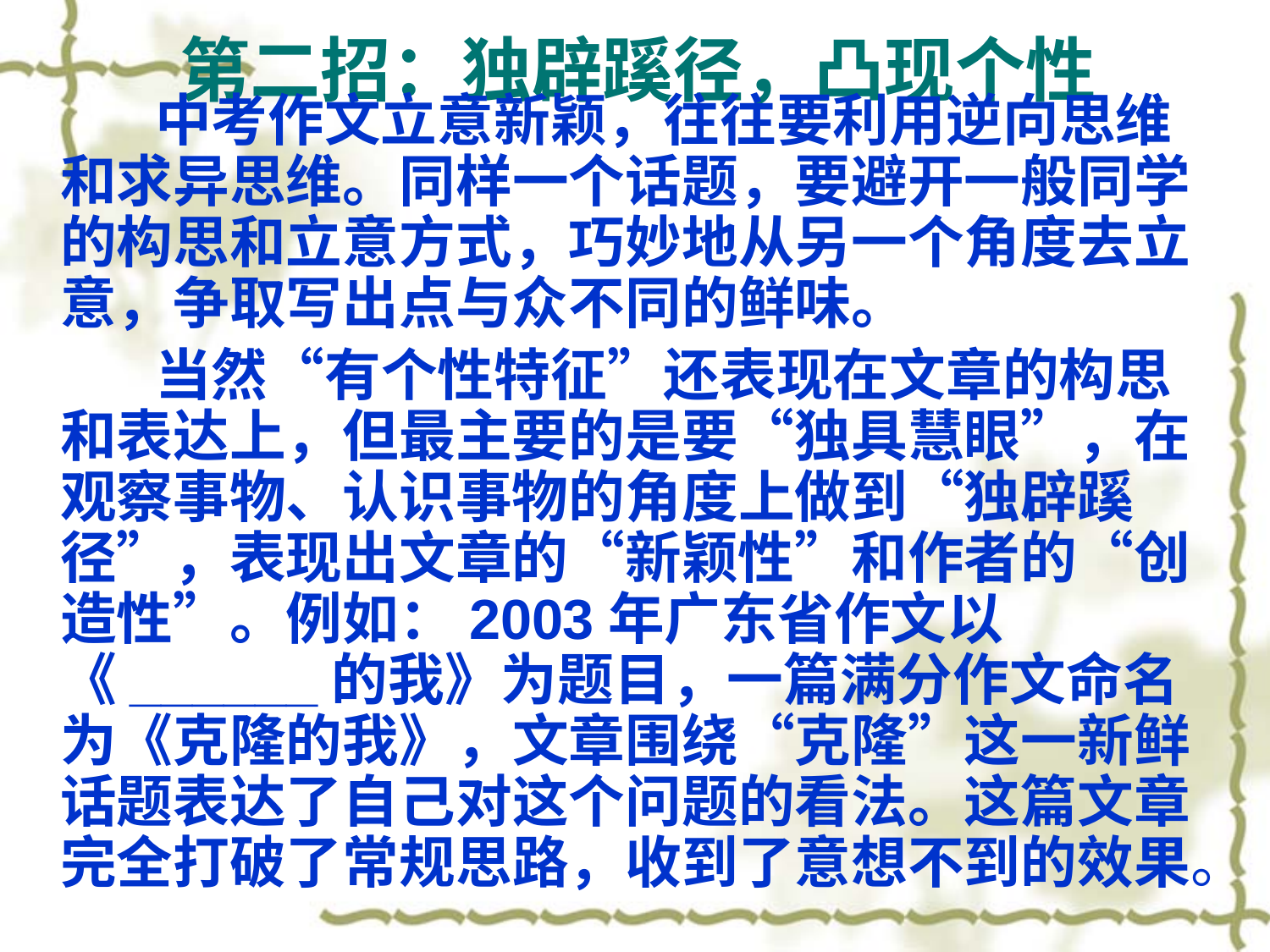

# 第二招：独辟蹊径，凸现个性
          中考作文立意新颖，往往要利用逆向思维和求异思维。同样一个话题，要避开一般同学的构思和立意方式，巧妙地从另一个角度去立意，争取写出点与众不同的鲜味。
          当然“有个性特征”还表现在文章的构思和表达上，但最主要的是要“独具慧眼”，在观察事物、认识事物的角度上做到“独辟蹊径”，表现出文章的“新颖性”和作者的“创造性”。例如：2003年广东省作文以《______的我》为题目，一篇满分作文命名为《克隆的我》，文章围绕“克隆”这一新鲜话题表达了自己对这个问题的看法。这篇文章完全打破了常规思路，收到了意想不到的效果。
14